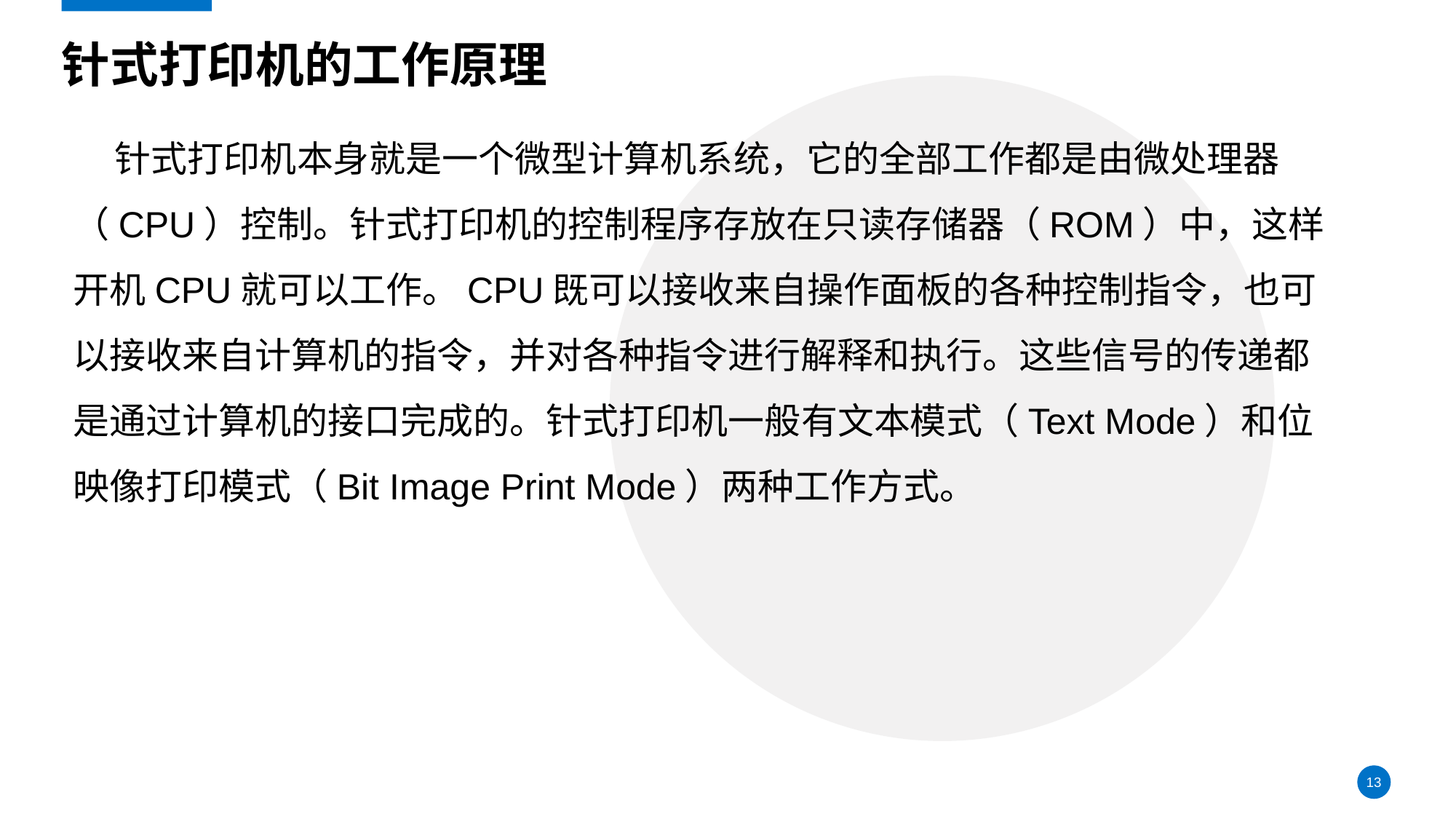

# 针式打印机的工作原理
    针式打印机本身就是一个微型计算机系统，它的全部工作都是由微处理器（CPU）控制。针式打印机的控制程序存放在只读存储器（ROM）中，这样开机CPU就可以工作。CPU既可以接收来自操作面板的各种控制指令，也可以接收来自计算机的指令，并对各种指令进行解释和执行。这些信号的传递都是通过计算机的接口完成的。针式打印机一般有文本模式（Text Mode）和位映像打印模式（Bit Image Print Mode）两种工作方式。

13